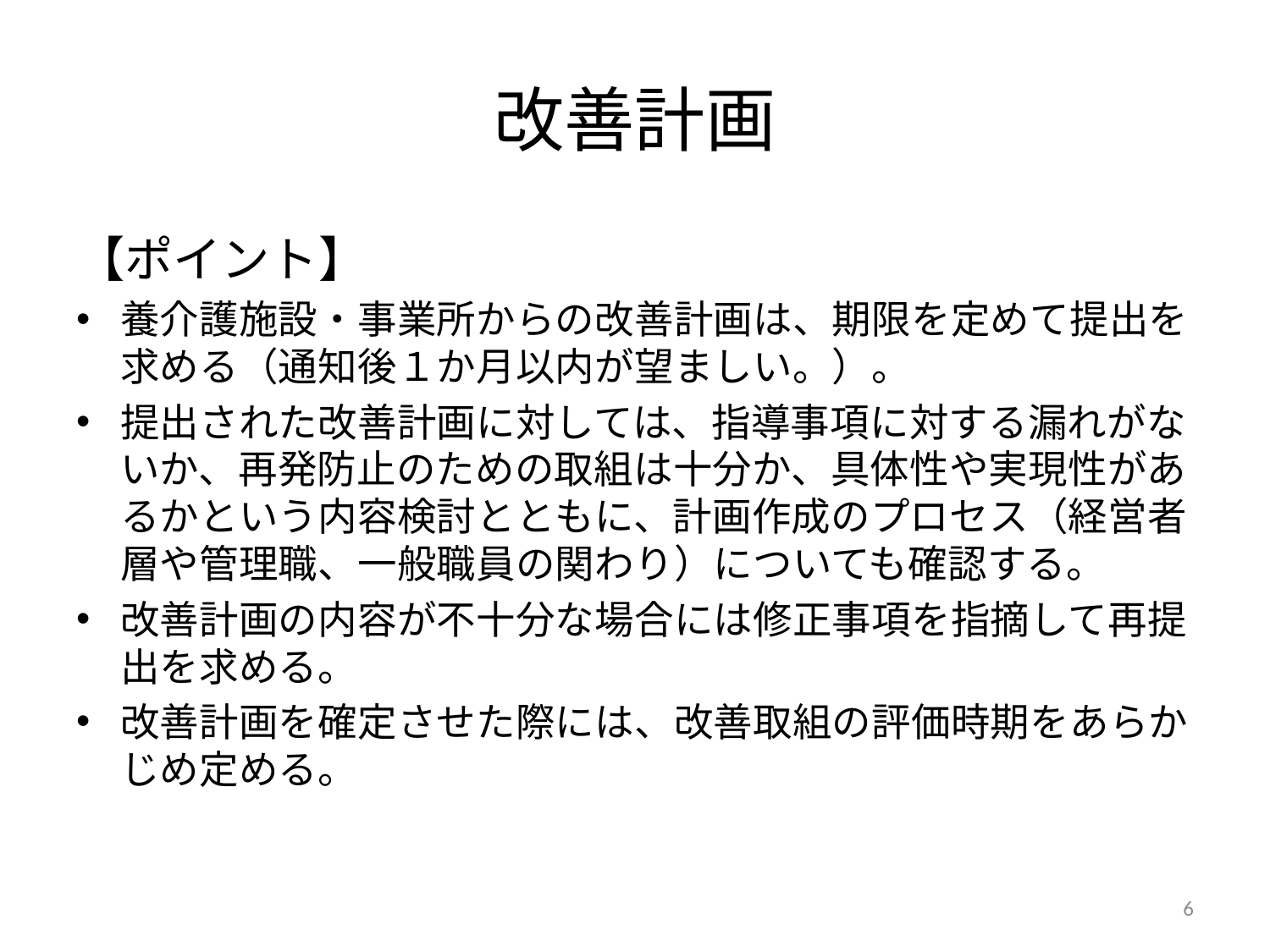

# 改善計画
【ポイント】
養介護施設・事業所からの改善計画は、期限を定めて提出を求める（通知後１か月以内が望ましい。）。
提出された改善計画に対しては、指導事項に対する漏れがないか、再発防止のための取組は十分か、具体性や実現性があるかという内容検討とともに、計画作成のプロセス（経営者層や管理職、一般職員の関わり）についても確認する。
改善計画の内容が不十分な場合には修正事項を指摘して再提出を求める。
改善計画を確定させた際には、改善取組の評価時期をあらかじめ定める。

6